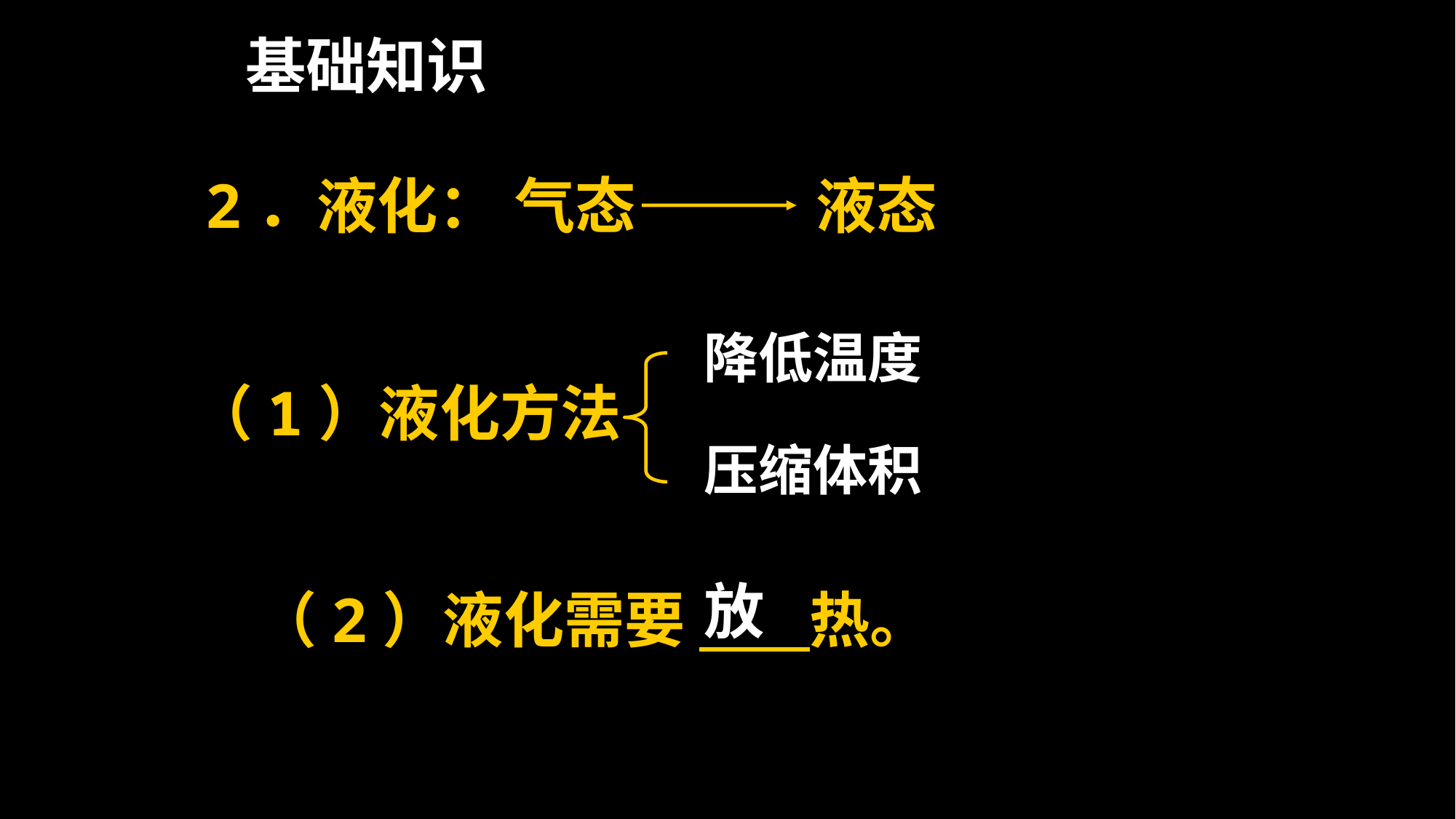

基础知识
2．液化：
气态
液态

降低温度

（1）液化方法
压缩体积
放
（2）液化需要         热。